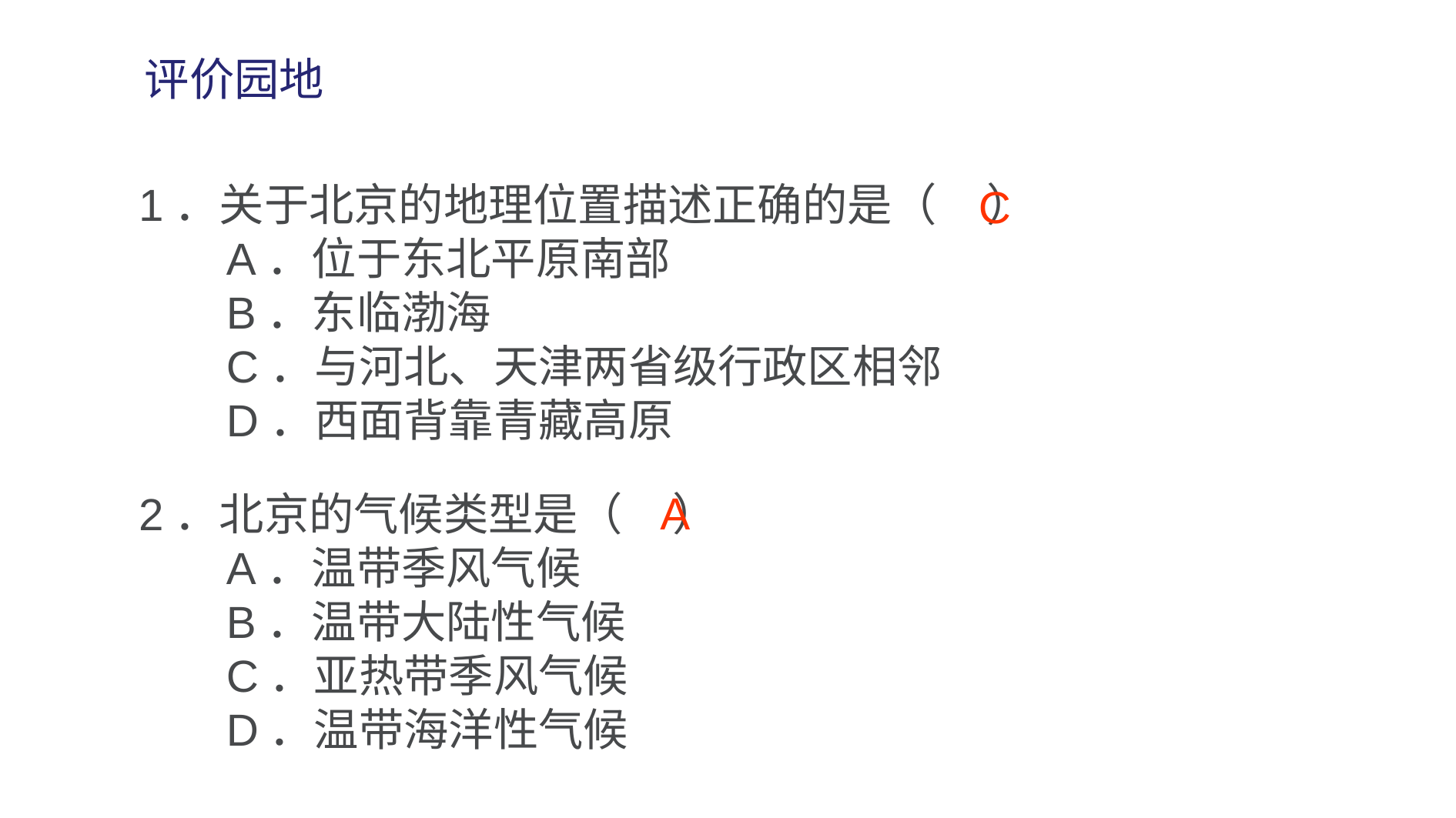

评价园地
1．关于北京的地理位置描述正确的是（     ）
       A．位于东北平原南部
       B．东临渤海
       C．与河北、天津两省级行政区相邻
       D．西面背靠青藏高原
C
A
2．北京的气候类型是（     ）
       A．温带季风气候
       B．温带大陆性气候
       C．亚热带季风气候
       D．温带海洋性气候